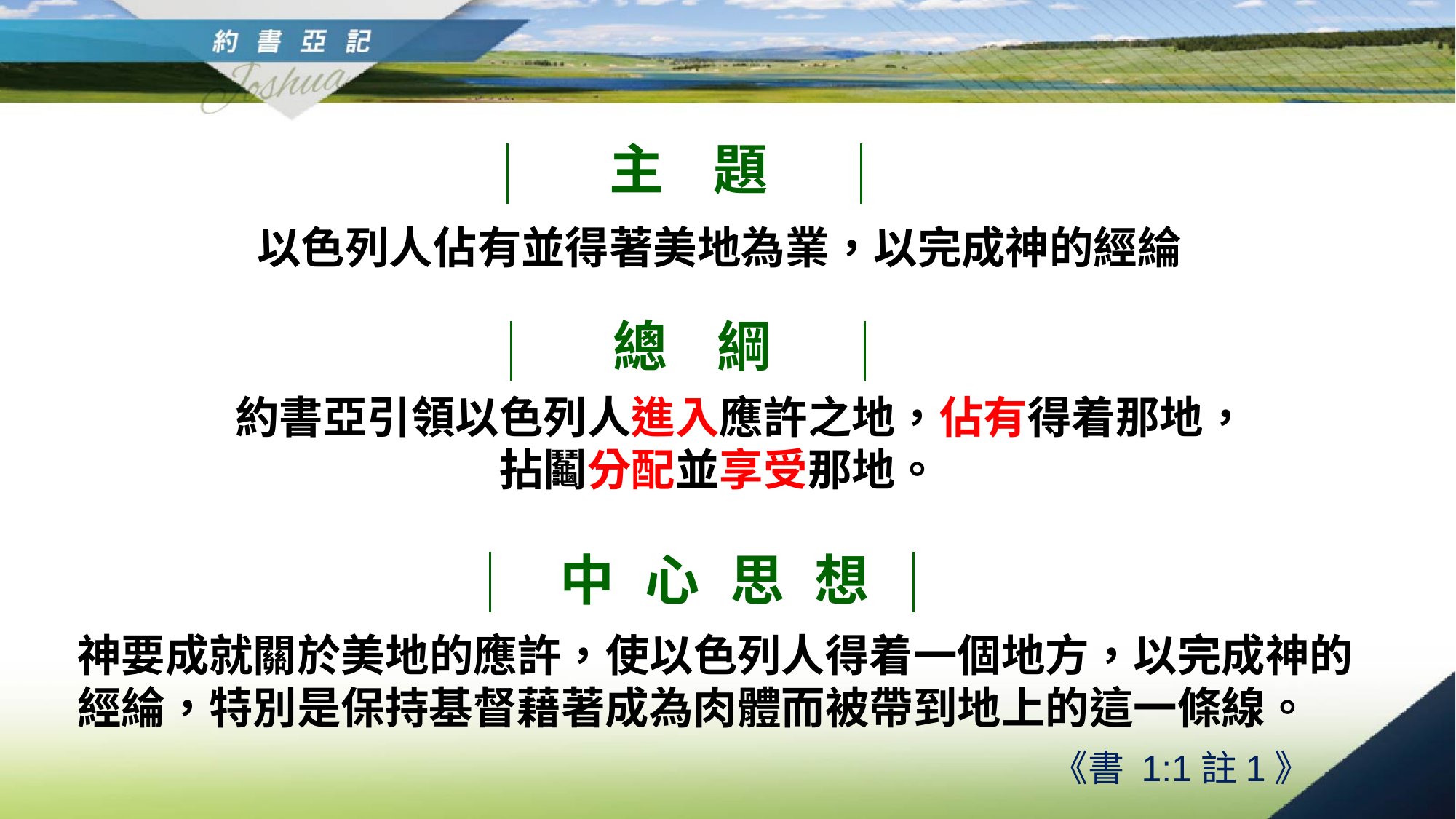

主    題
以色列人佔有並得著美地為業，以完成神的經綸
總    綱
約書亞引領以色列人進入應許之地，佔有得着那地，拈鬮分配並享受那地。
中心思想
神要成就關於美地的應許，使以色列人得着一個地方，以完成神的經綸，特別是保持基督藉著成為肉體而被帶到地上的這一條線。
《書 1:1註1》